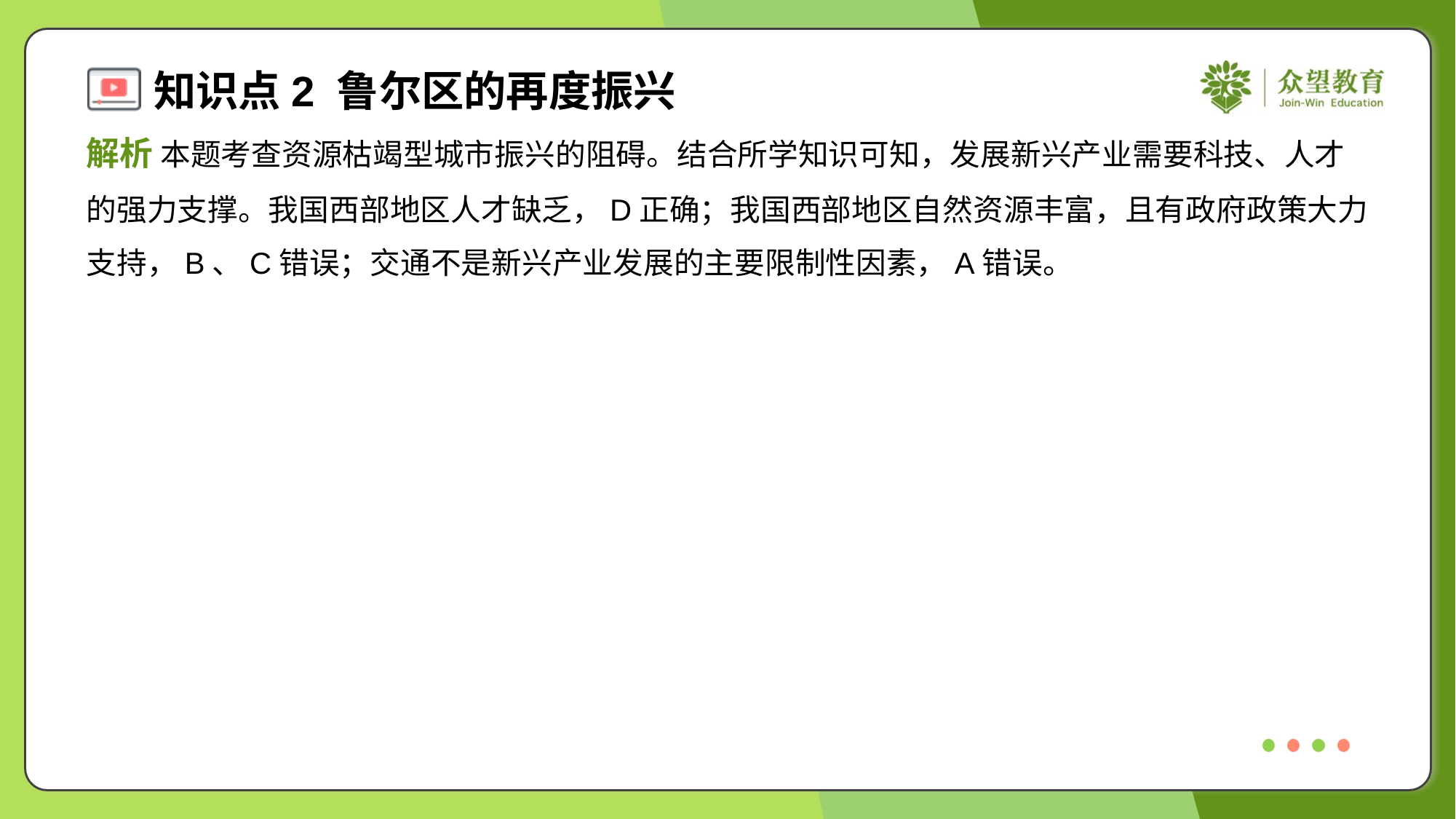

解析 本题考查资源枯竭型城市振兴的阻碍。结合所学知识可知，发展新兴产业需要科技、人才
的强力支撑。我国西部地区人才缺乏，D正确；我国西部地区自然资源丰富，且有政府政策大力
支持，B、C错误；交通不是新兴产业发展的主要限制性因素，A错误。